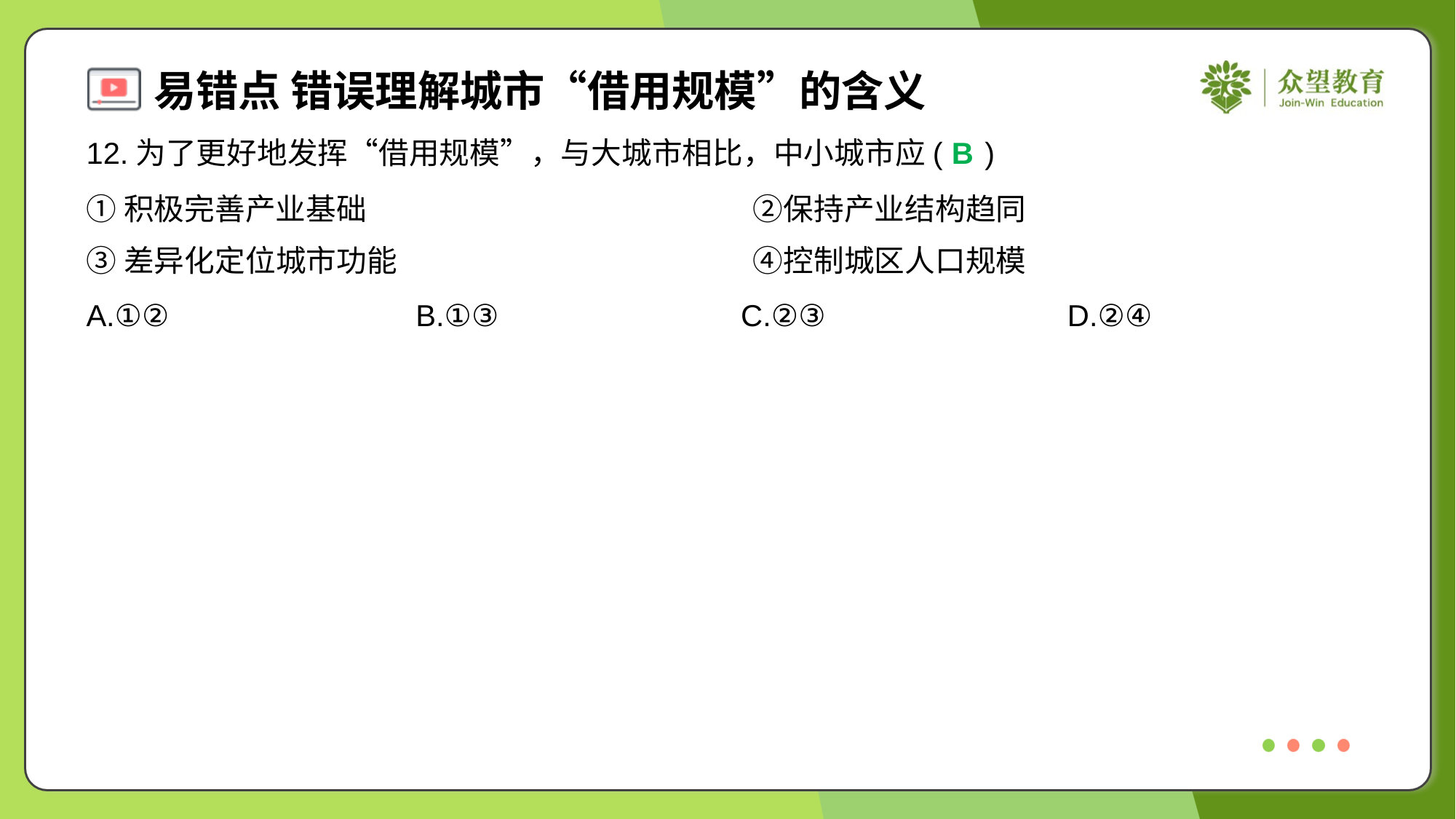

12.为了更好地发挥“借用规模”，与大城市相比，中小城市应(     )
B
①积极完善产业基础	②保持产业结构趋同
③差异化定位城市功能	④控制城区人口规模
A.①②	B.①③	C.②③	D.②④